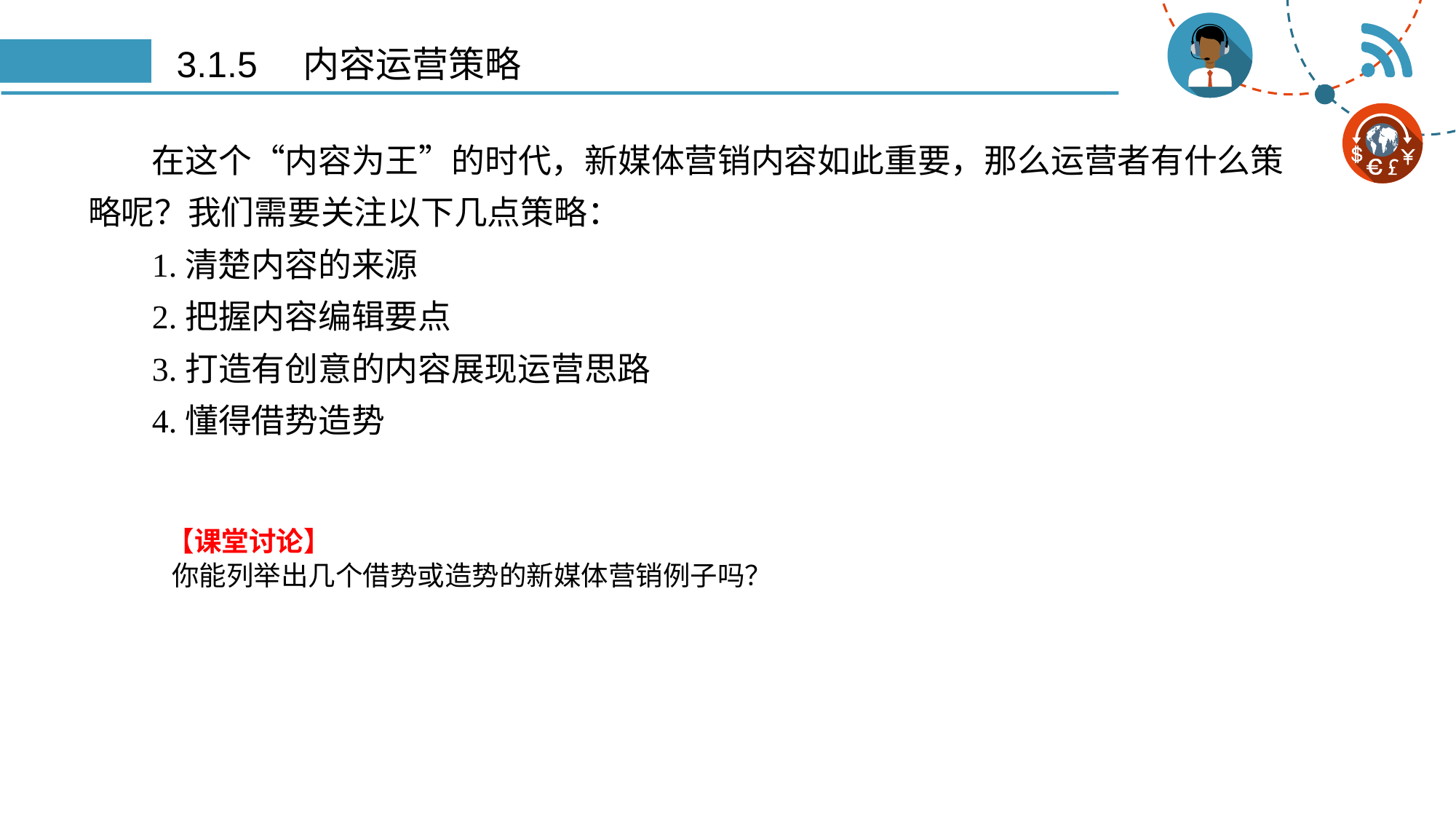

# 3.1.5　内容运营策略
在这个“内容为王”的时代，新媒体营销内容如此重要，那么运营者有什么策 略呢？我们需要关注以下几点策略：
1.清楚内容的来源
2.把握内容编辑要点
3.打造有创意的内容展现运营思路
4.懂得借势造势
【课堂讨论】
 你能列举出几个借势或造势的新媒体营销例子吗？